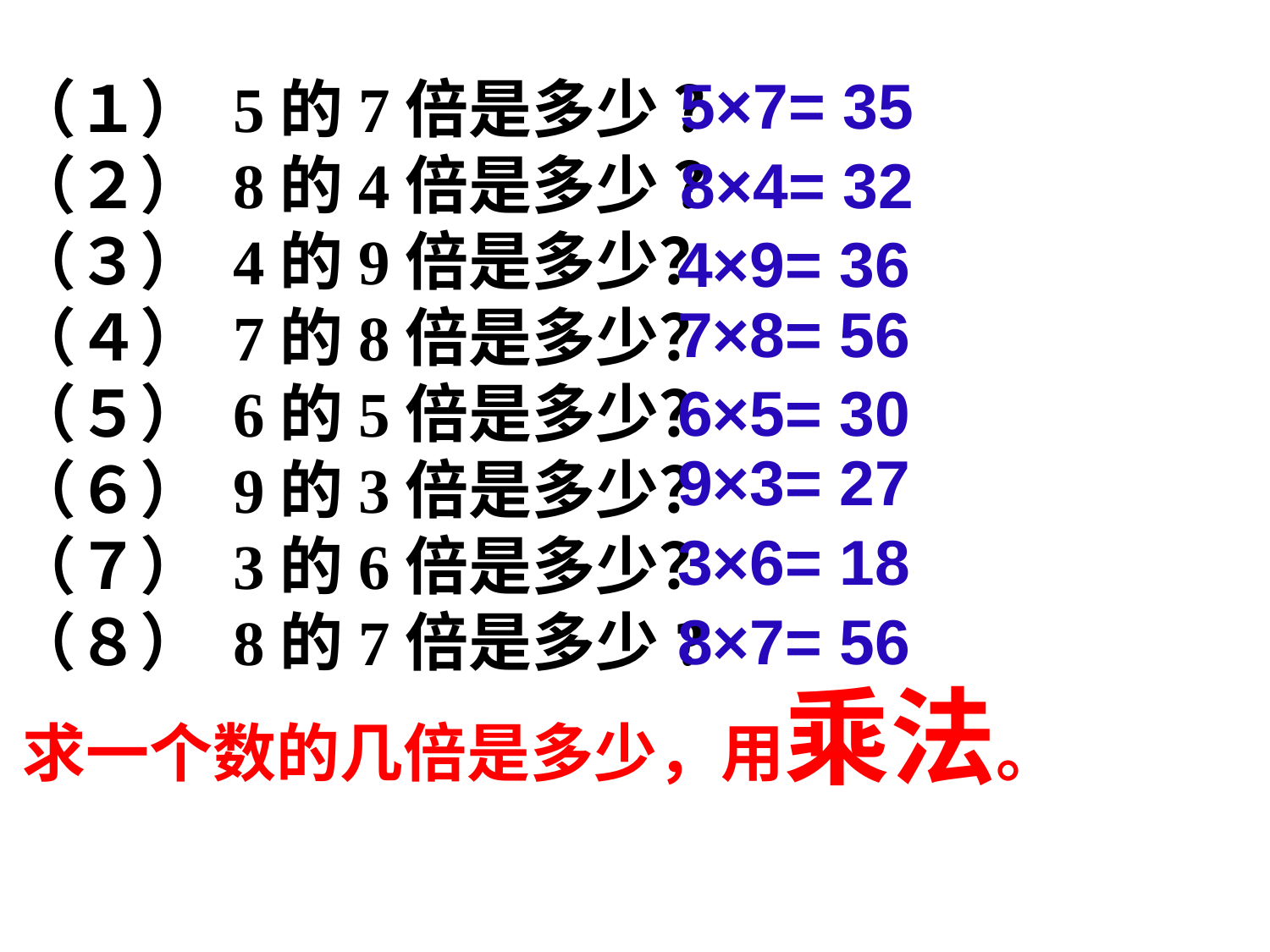

5×7= 35
（１） 5的7倍是多少 ？
（２） 8的4倍是多少 ？
（３） 4的9倍是多少？
（４） 7的8倍是多少？
（５） 6的5倍是多少？
（６） 9的3倍是多少？
（７） 3的6倍是多少？
（８） 8的7倍是多少?
8×4= 32
4×9= 36
7×8= 56
6×5= 30
9×3= 27
3×6= 18
8×7= 56
求一个数的几倍是多少，用乘法。